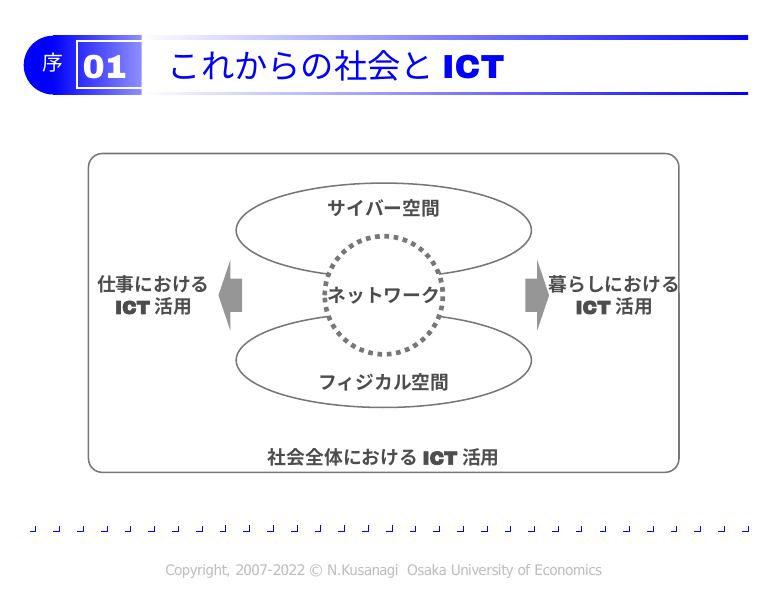

# 01   これからの社会とICT
社会全体におけるICT活用
サイバー空間
ネットワーク

暮らしにおける
ICT活用

仕事における
ICT活用
フィジカル空間